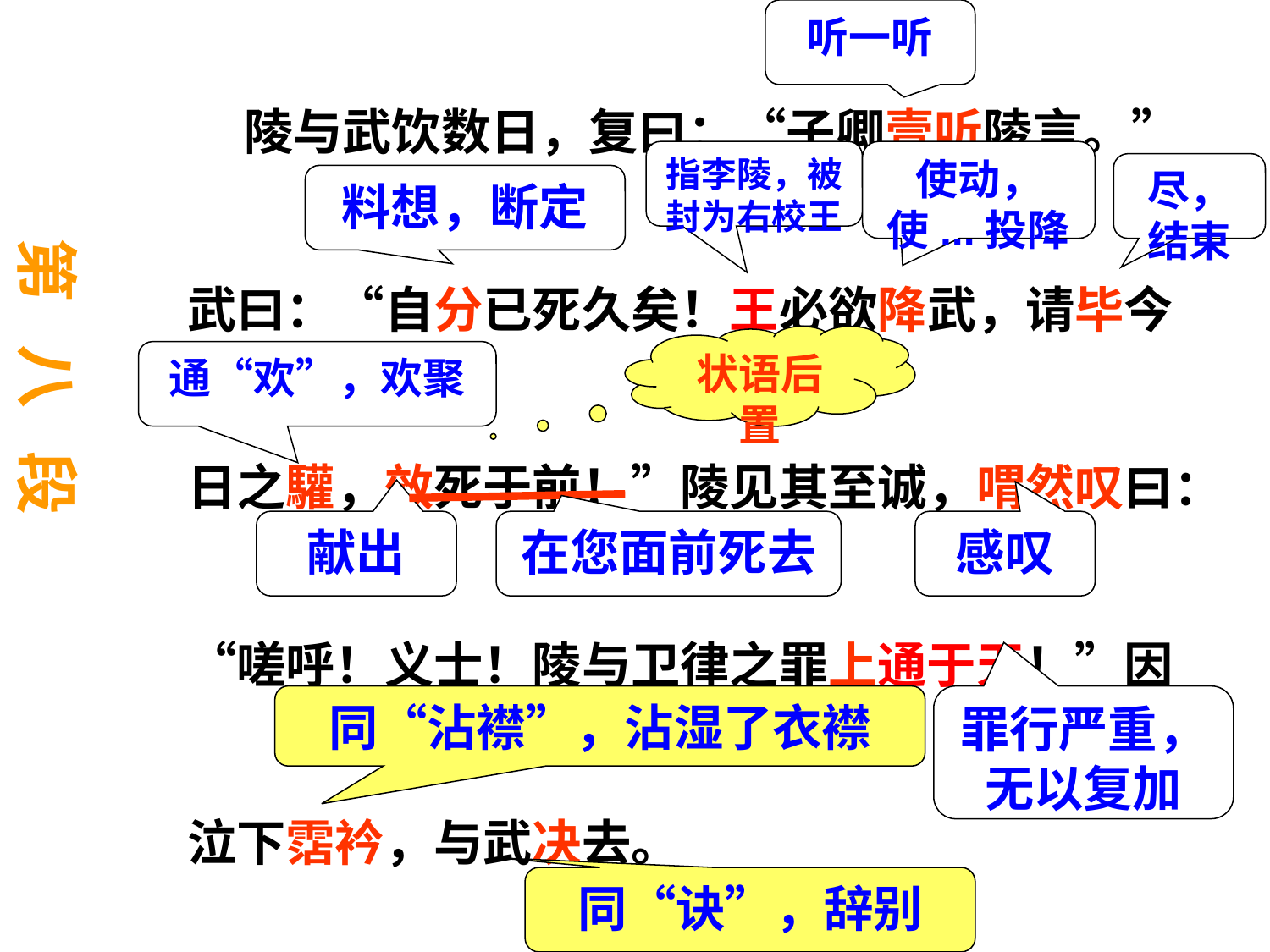

陵与武饮数日，复曰：“子卿壹听陵言。”武曰：“自分已死久矣！王必欲降武，请毕今日之驩，效死于前！”陵见其至诚，喟然叹曰：“嗟呼！义士！陵与卫律之罪上通于天！”因泣下霑衿，与武决去。
听一听
指李陵，被封为右校王
使动，使...投降
尽，结束
料想，断定
第   八   段
状语后置
通“欢”，欢聚

献出
在您面前死去
感叹
同“沾襟”，沾湿了衣襟
罪行严重，无以复加
同“诀”，辞别